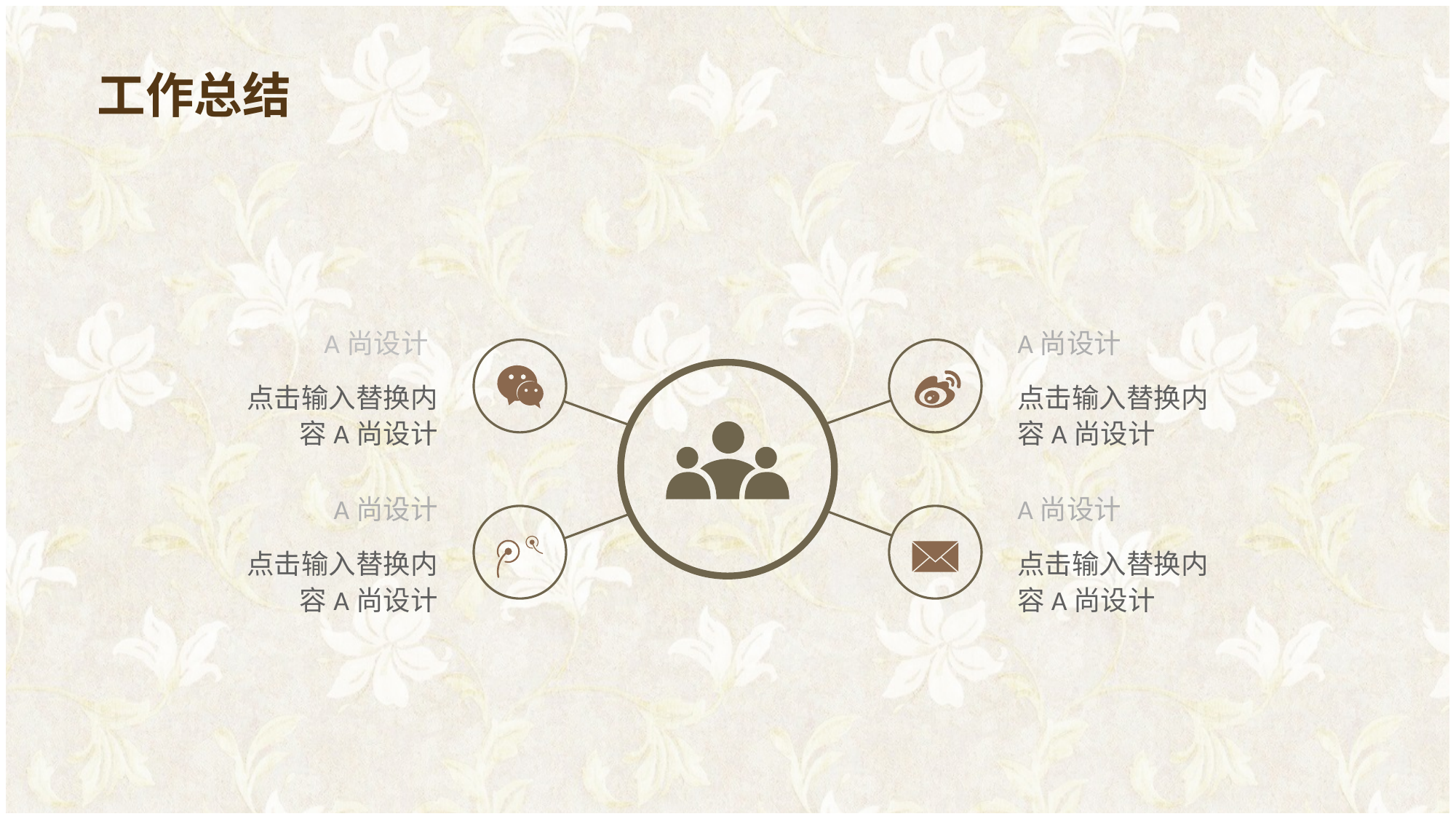

工作总结
A尚设计
A尚设计

点击输入替换内容A尚设计

点击输入替换内容A尚设计

A尚设计
A尚设计

点击输入替换内容A尚设计

点击输入替换内容A尚设计